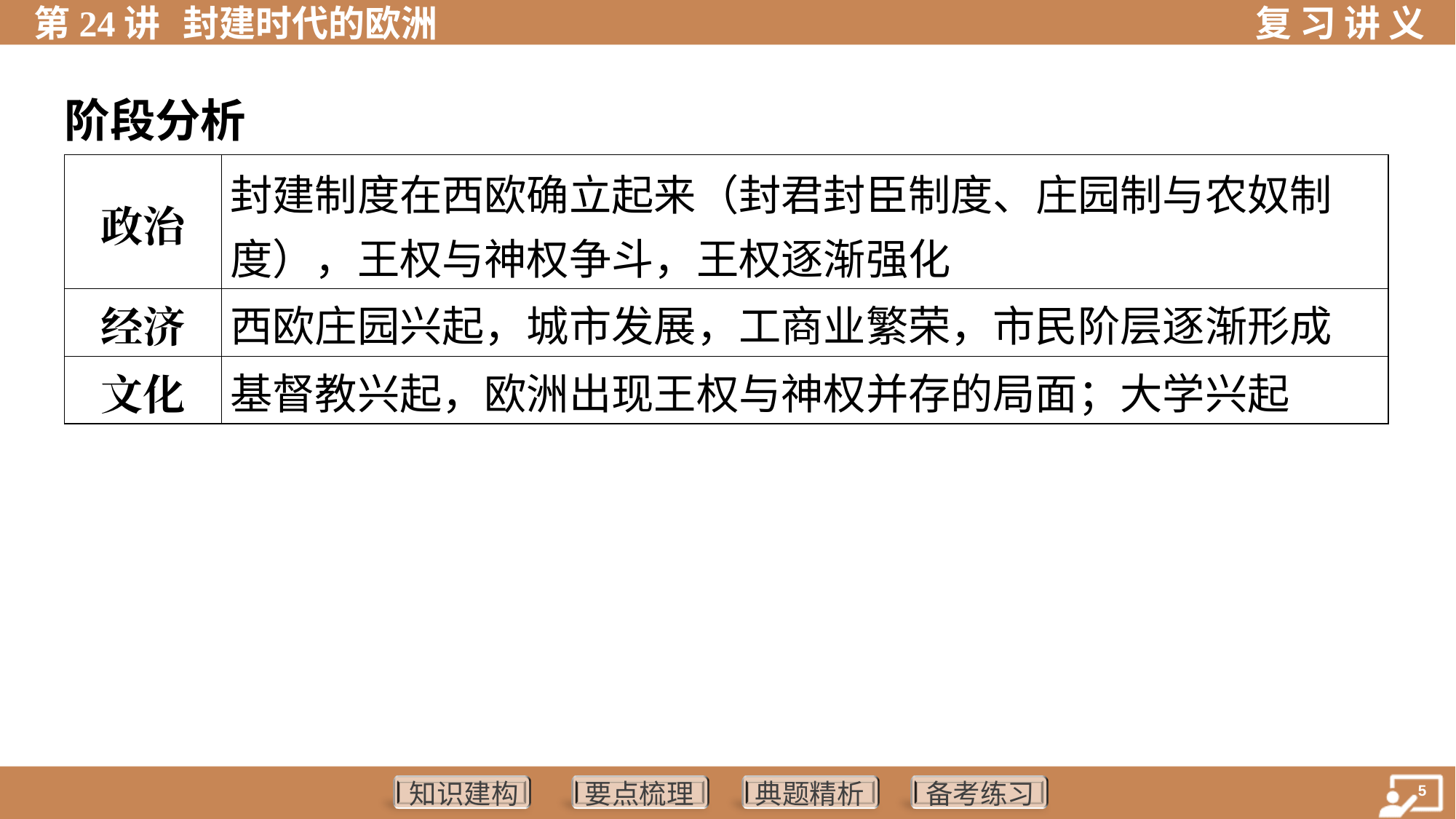

阶段分析
| 政治 | 封建制度在西欧确立起来（封君封臣制度、庄园制与农奴制 度），王权与神权争斗，王权逐渐强化 |
| --- | --- |
| 经济 | 西欧庄园兴起，城市发展，工商业繁荣，市民阶层逐渐形成 |
| 文化 | 基督教兴起，欧洲出现王权与神权并存的局面；大学兴起 |